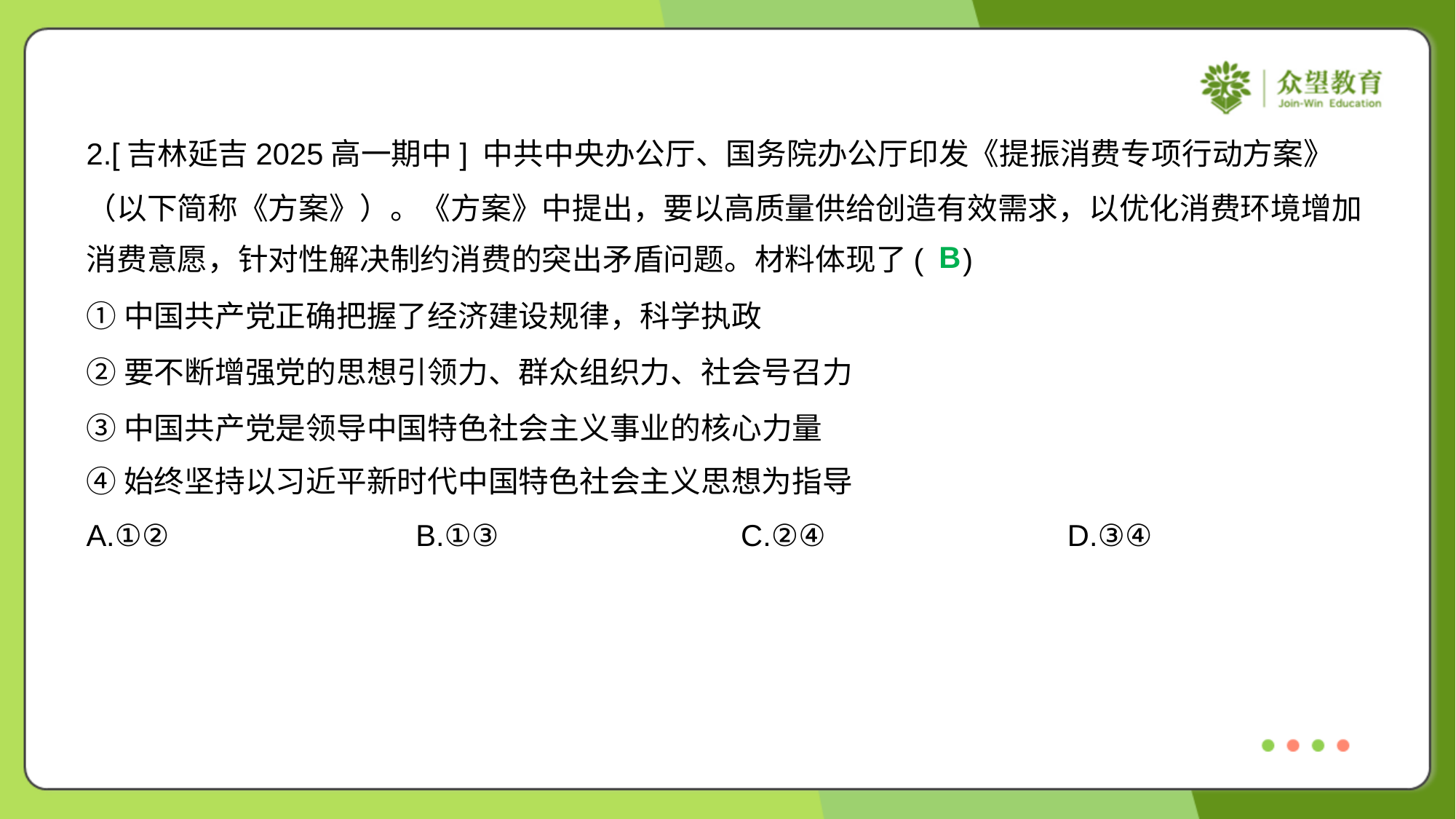

2.[吉林延吉2025高一期中] 中共中央办公厅、国务院办公厅印发《提振消费专项行动方案》
（以下简称《方案》）。《方案》中提出，要以高质量供给创造有效需求，以优化消费环境增加
消费意愿，针对性解决制约消费的突出矛盾问题。材料体现了(     )
B
①中国共产党正确把握了经济建设规律，科学执政
②要不断增强党的思想引领力、群众组织力、社会号召力
③中国共产党是领导中国特色社会主义事业的核心力量
④始终坚持以习近平新时代中国特色社会主义思想为指导
A.①②	B.①③	C.②④	D.③④